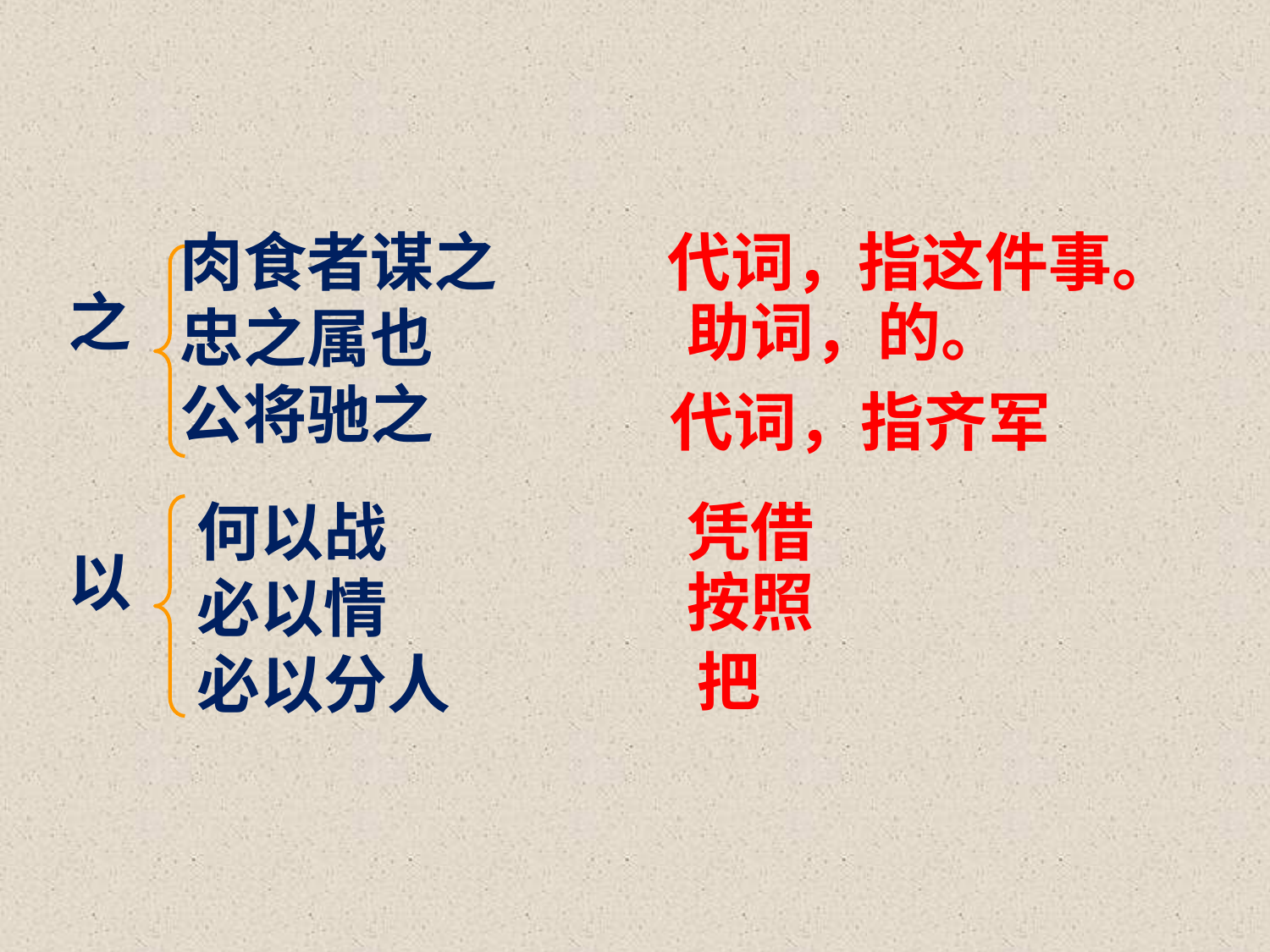

肉食者谋之
忠之属也
公将驰之
代词，指这件事。

之
 助词，的。
代词，指齐军
何以战
必以情
必以分人
凭借

以
按照
把